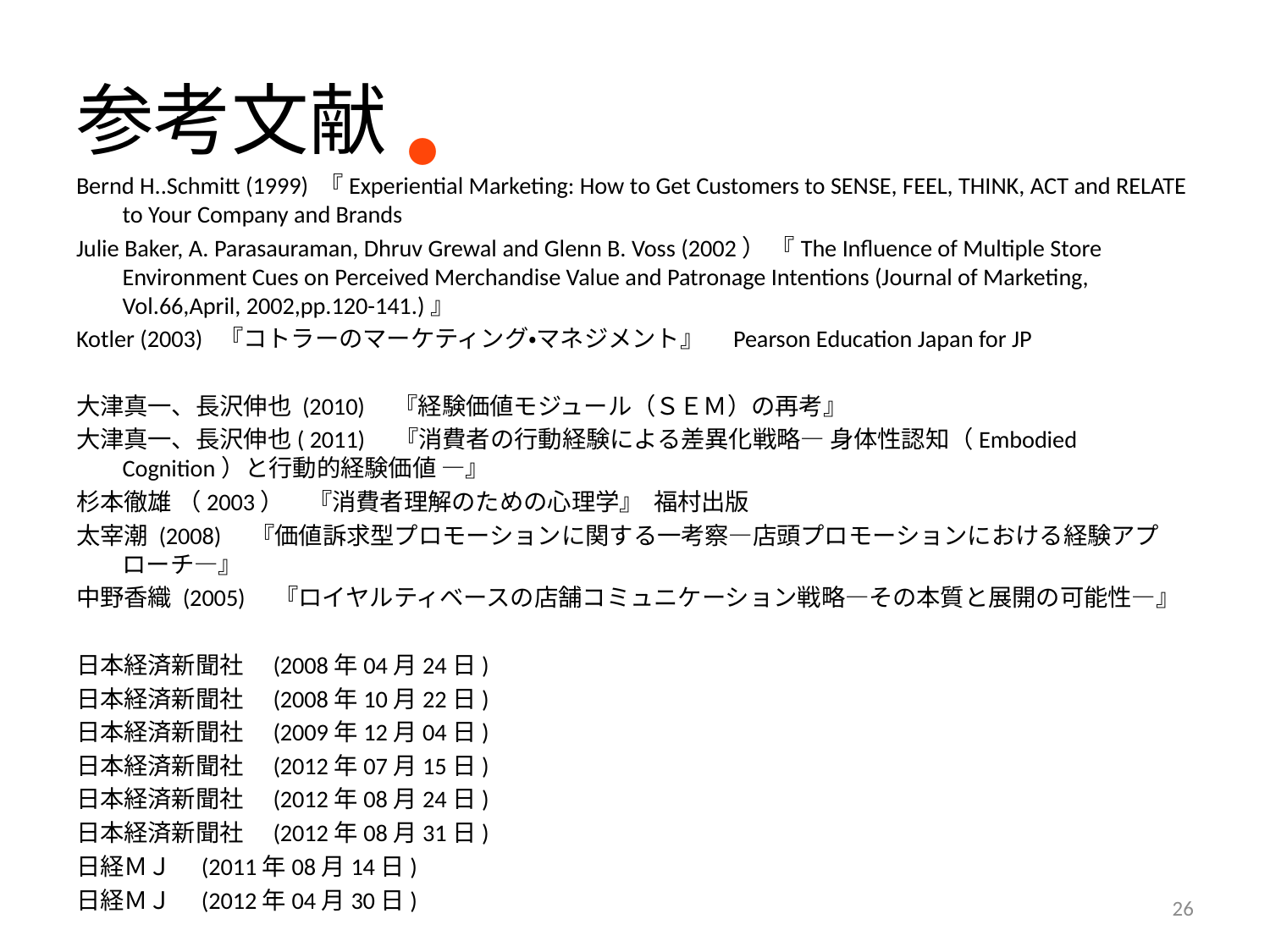

# 参考文献
・
Bernd H..Schmitt (1999) 『Experiential Marketing: How to Get Customers to SENSE, FEEL, THINK, ACT and RELATE to Your Company and Brands
Julie Baker, A. Parasauraman, Dhruv Grewal and Glenn B. Voss (2002） 『The Influence of Multiple Store Environment Cues on Perceived Merchandise Value and Patronage Intentions (Journal of Marketing, Vol.66,April, 2002,pp.120-141.)』
Kotler (2003)  『コトラーのマーケティング・マネジメント』　Pearson Education Japan for JP

大津真一、長沢伸也 (2010)　『経験価値モジュール（ＳＥＭ）の再考』
大津真一、長沢伸也( 2011)　『消費者の行動経験による差異化戦略― 身体性認知（Embodied Cognition）と行動的経験価値 ―』
杉本徹雄 （2003）　『消費者理解のための心理学』  福村出版
太宰潮 (2008)　『価値訴求型プロモーションに関する一考察―店頭プロモーションにおける経験アプローチ―』
中野香織 (2005)　『ロイヤルティベースの店舗コミュニケーション戦略―その本質と展開の可能性―』

日本経済新聞社　(2008年04月24日)
日本経済新聞社　(2008年10月22日)
日本経済新聞社　(2009年12月04日)
日本経済新聞社　(2012年07月15日)
日本経済新聞社　(2012年08月24日)
日本経済新聞社　(2012年08月31日)
日経ＭＪ　(2011年08月14日)
日経ＭＪ　(2012年04月30日)

26